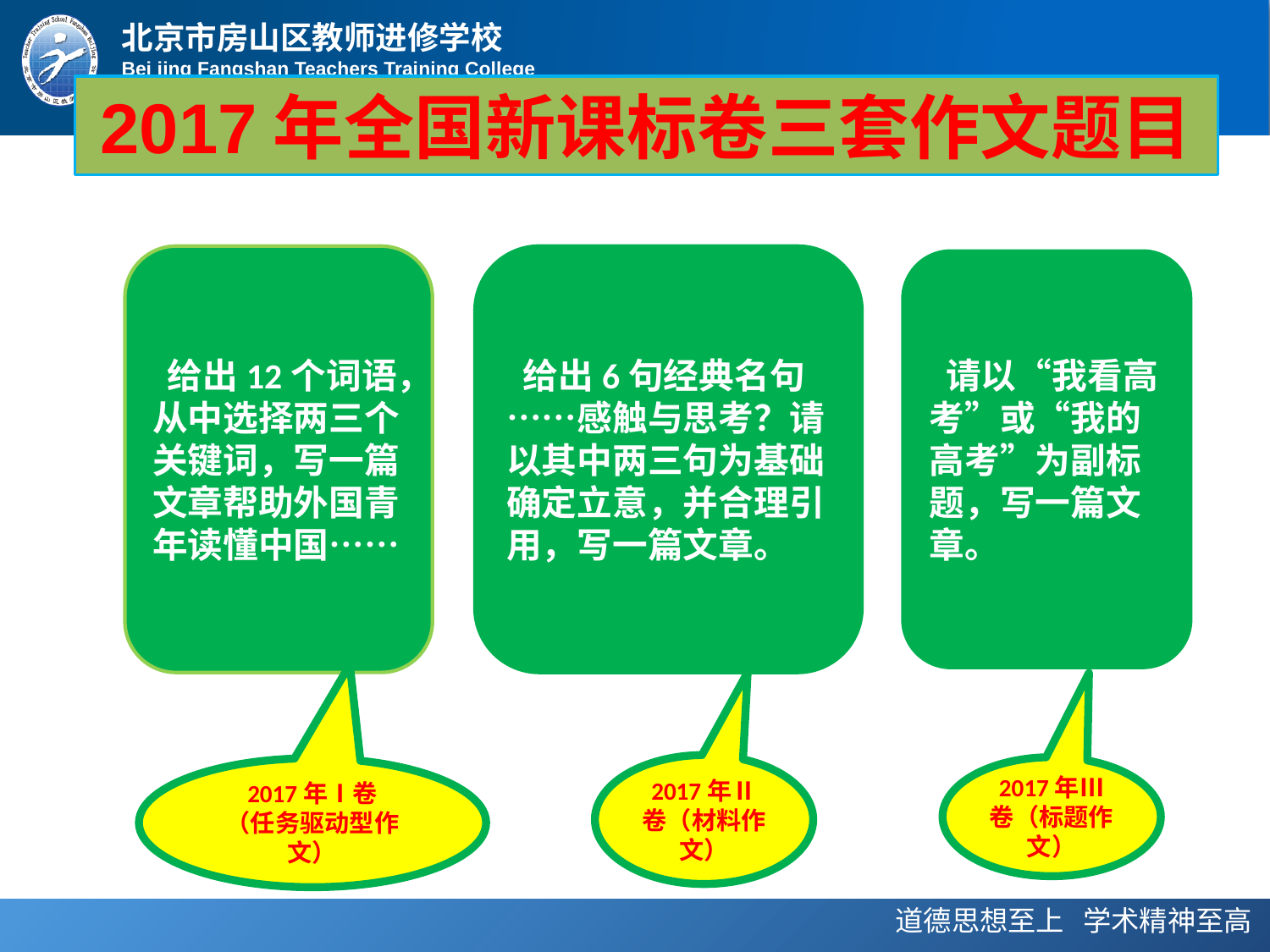

# 2017年全国新课标卷三套作文题目
 给出12个词语，从中选择两三个关键词，写一篇文章帮助外国青年读懂中国……
 给出6句经典名句……感触与思考？请以其中两三句为基础确定立意，并合理引用，写一篇文章。
 请以“我看高考”或“我的高考”为副标题，写一篇文章。
2017年Ⅱ卷（材料作文）
2017年Ⅲ卷（标题作文）
2017年Ⅰ卷
（任务驱动型作文）